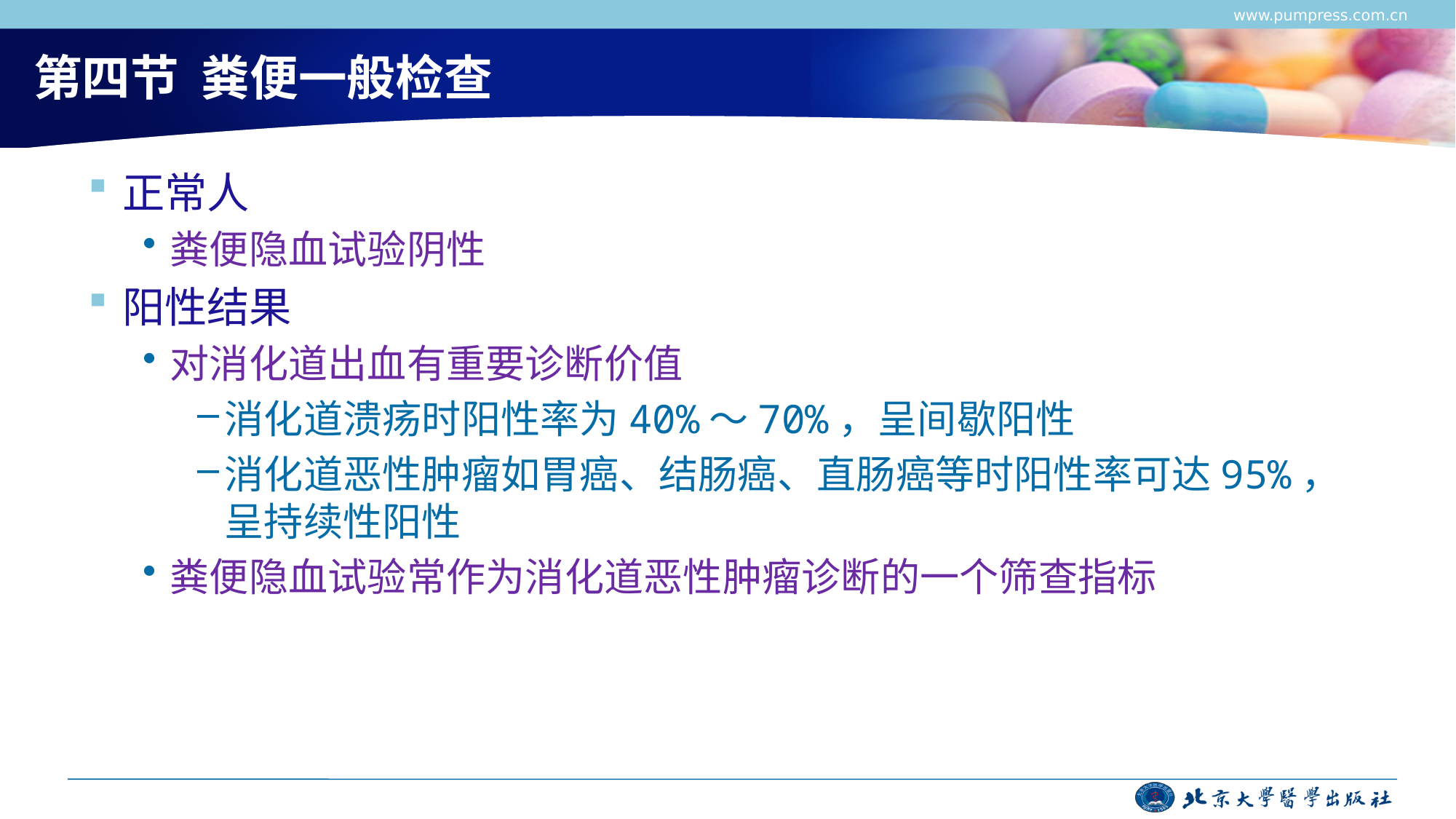

www.pumpress.com.cn
# 第四节  粪便一般检查
正常人
粪便隐血试验阴性
阳性结果
对消化道出血有重要诊断价值
消化道溃疡时阳性率为40%～70%，呈间歇阳性
消化道恶性肿瘤如胃癌、结肠癌、直肠癌等时阳性率可达95%，呈持续性阳性
粪便隐血试验常作为消化道恶性肿瘤诊断的一个筛查指标